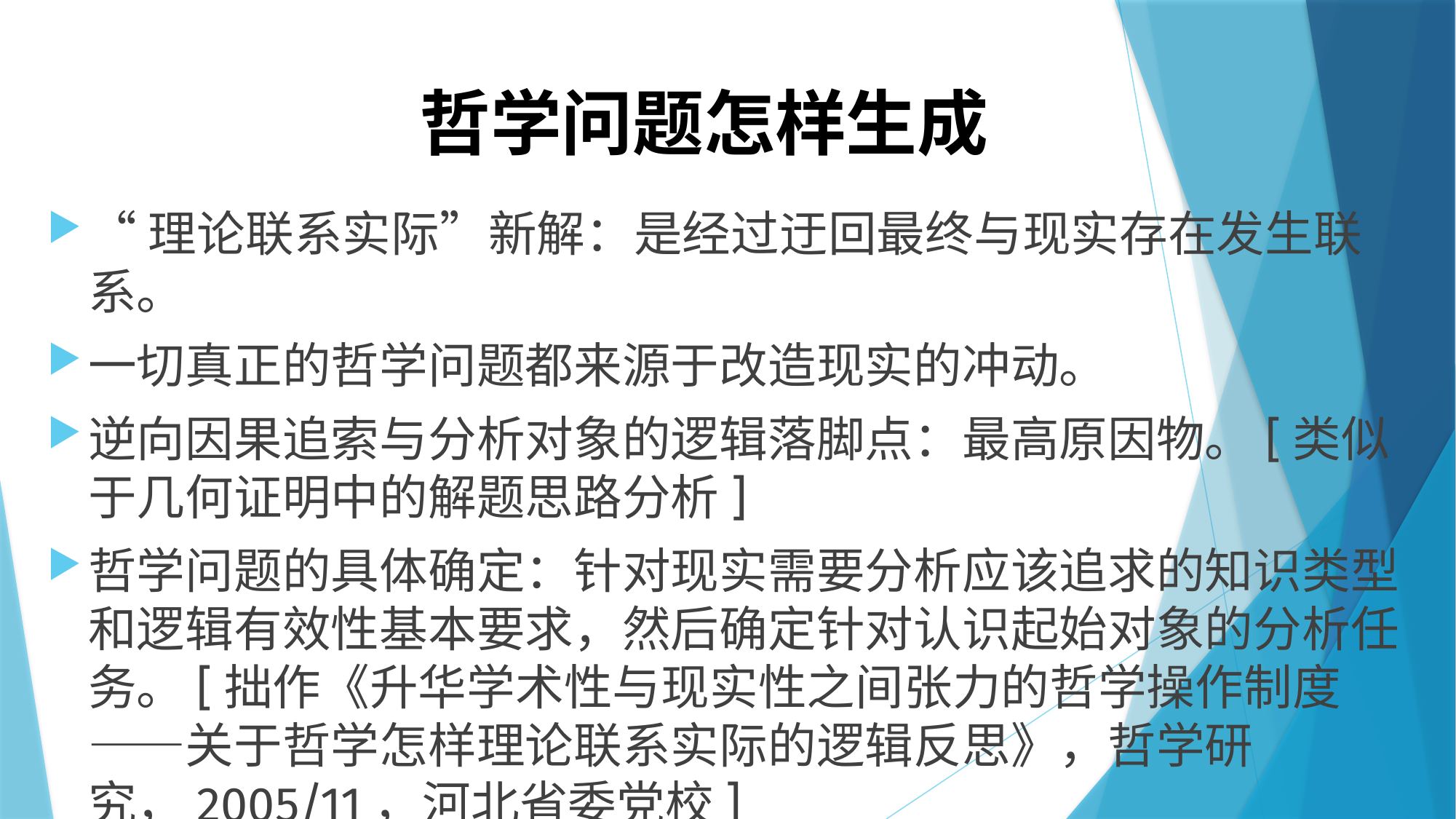

# 哲学问题怎样生成
“理论联系实际”新解：是经过迂回最终与现实存在发生联系。
一切真正的哲学问题都来源于改造现实的冲动。
逆向因果追索与分析对象的逻辑落脚点：最高原因物。[类似于几何证明中的解题思路分析]
哲学问题的具体确定：针对现实需要分析应该追求的知识类型和逻辑有效性基本要求，然后确定针对认识起始对象的分析任务。[拙作《升华学术性与现实性之间张力的哲学操作制度——关于哲学怎样理论联系实际的逻辑反思》，哲学研究，2005/11，河北省委党校]